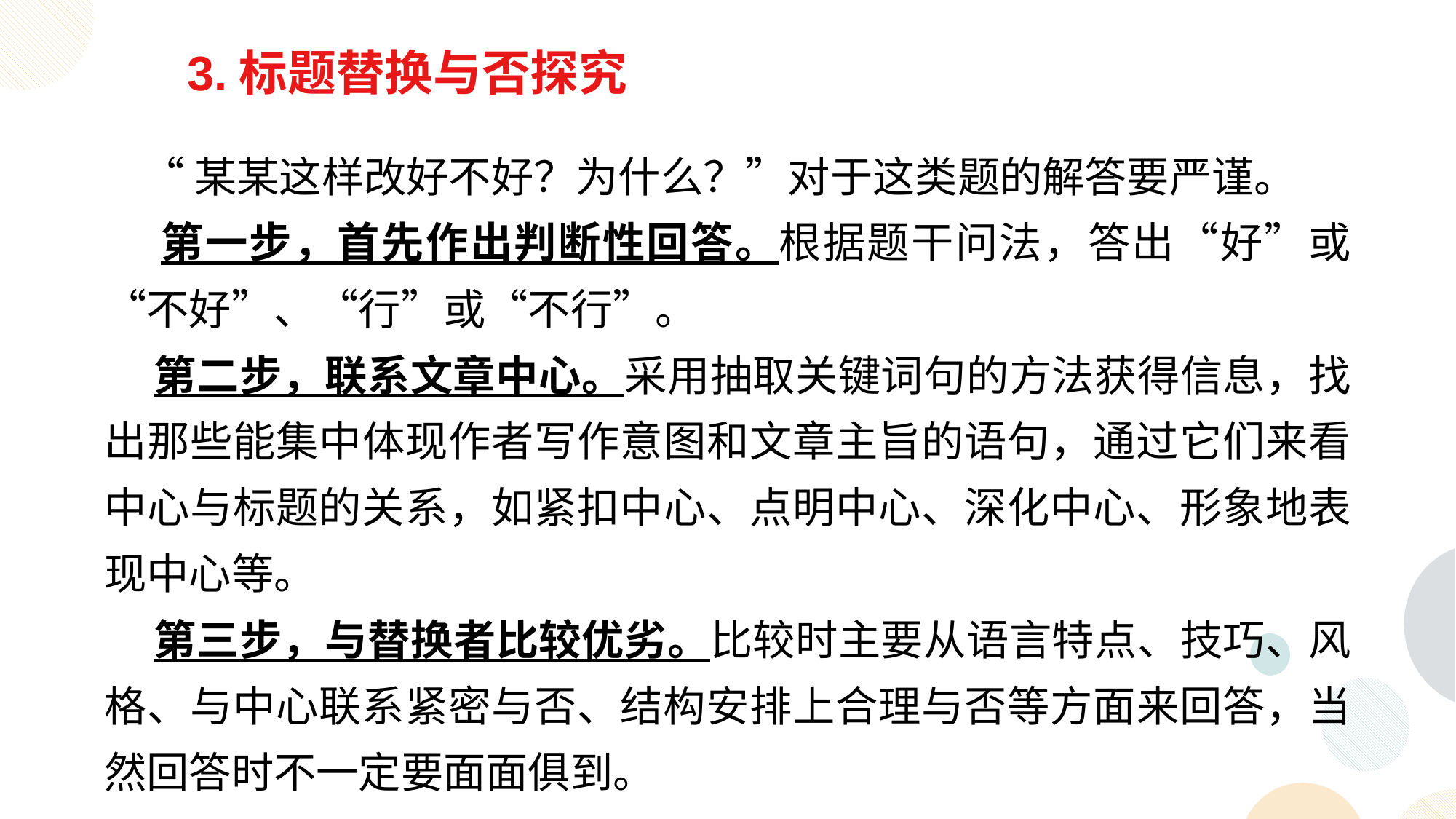

3.标题替换与否探究
    “某某这样改好不好？为什么？”对于这类题的解答要严谨。
    第一步，首先作出判断性回答。根据题干问法，答出“好”或 “不好”、“行”或“不行”。
    第二步，联系文章中心。采用抽取关键词句的方法获得信息，找出那些能集中体现作者写作意图和文章主旨的语句，通过它们来看中心与标题的关系，如紧扣中心、点明中心、深化中心、形象地表现中心等。
    第三步，与替换者比较优劣。比较时主要从语言特点、技巧、风格、与中心联系紧密与否、结构安排上合理与否等方面来回答，当然回答时不一定要面面俱到。